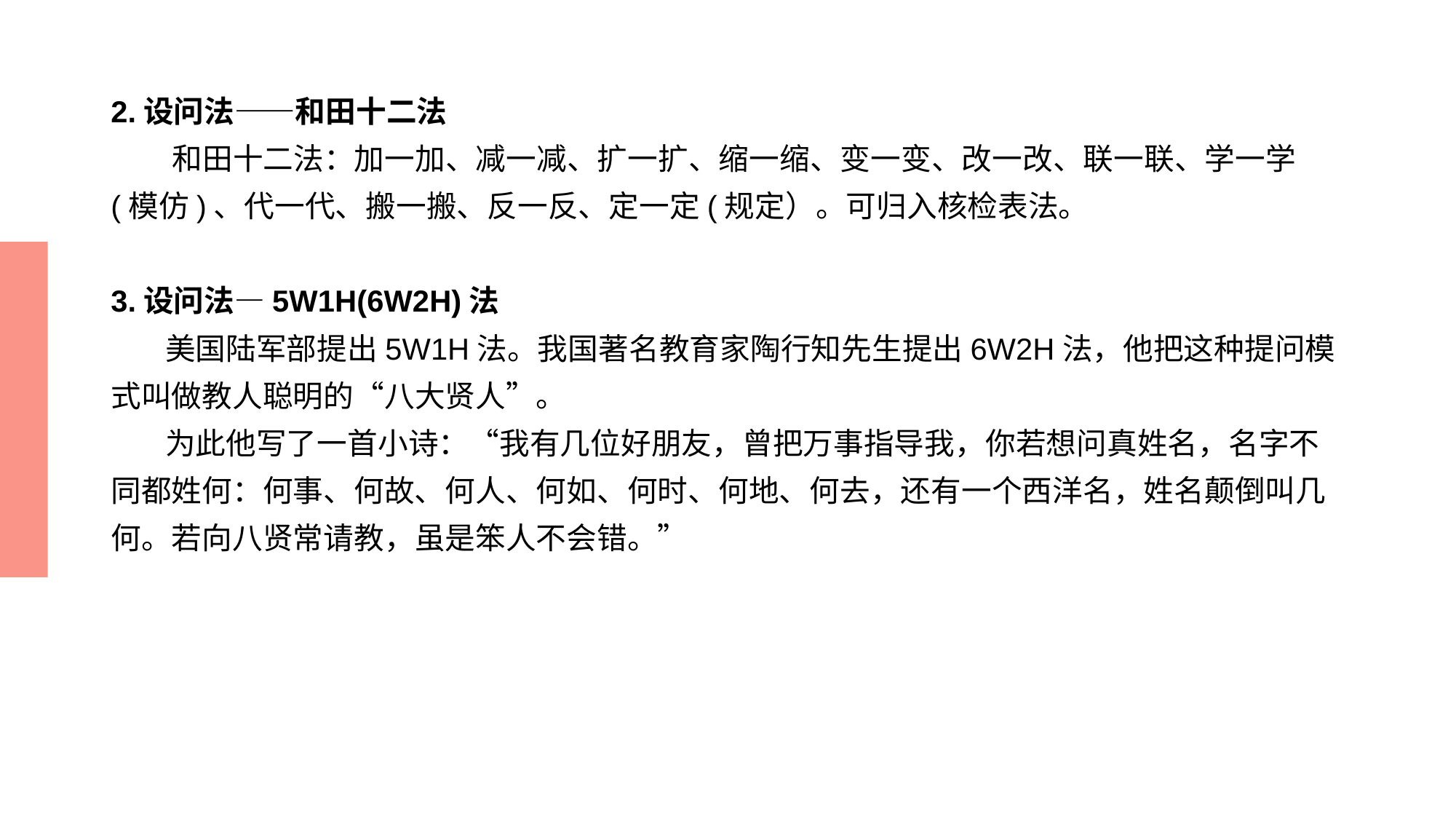

# 2.设问法——和田十二法
        和田十二法：加一加、减一减、扩一扩、缩一缩、变一变、改一改、联一联、学一学(模仿)、代一代、搬一搬、反一反、定一定(规定）。可归入核检表法。
3.设问法—5W1H(6W2H)法
       美国陆军部提出5W1H法。我国著名教育家陶行知先生提出6W2H法，他把这种提问模式叫做教人聪明的“八大贤人”。
       为此他写了一首小诗：“我有几位好朋友，曾把万事指导我，你若想问真姓名，名字不同都姓何：何事、何故、何人、何如、何时、何地、何去，还有一个西洋名，姓名颠倒叫几何。若向八贤常请教，虽是笨人不会错。”